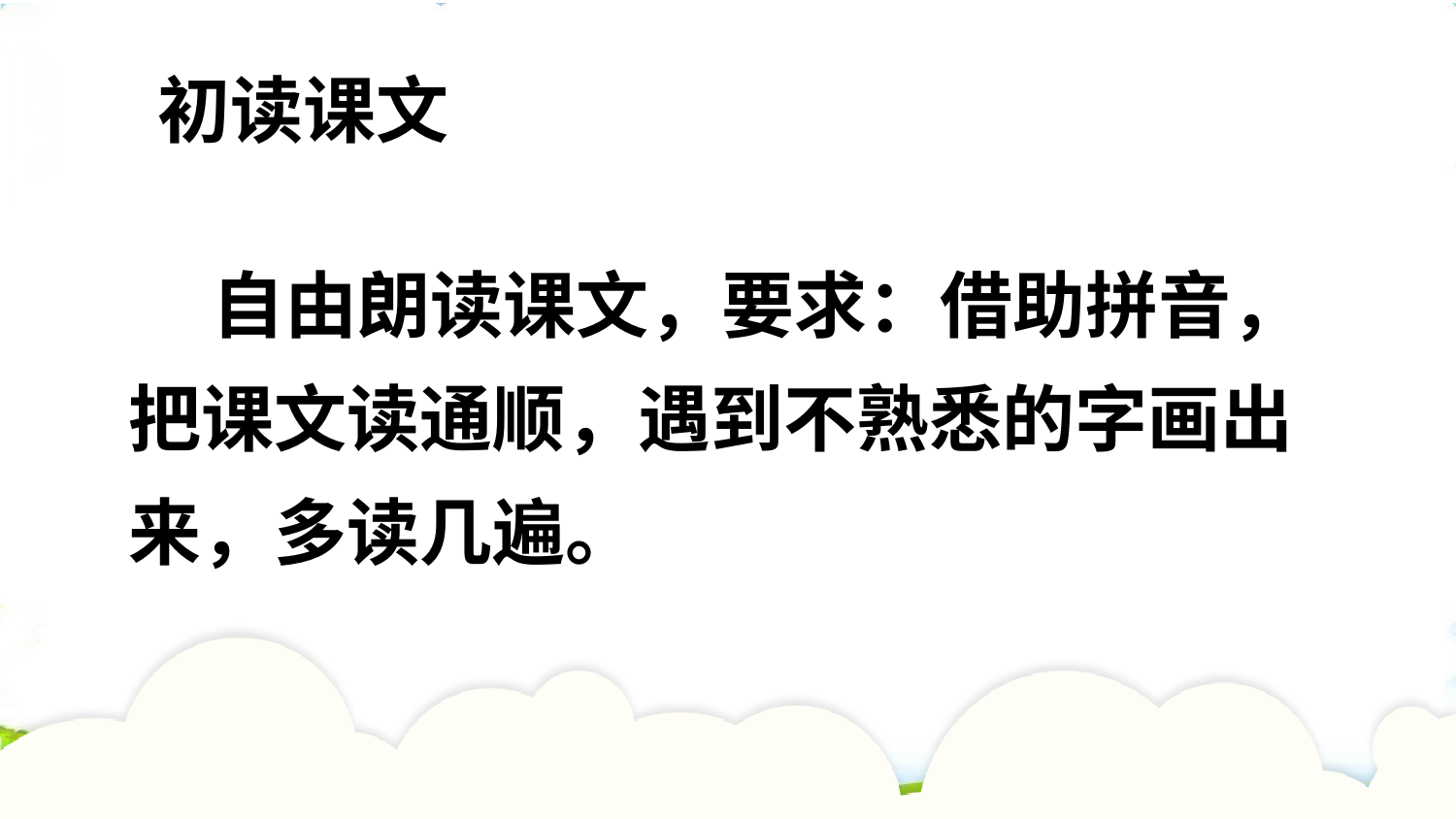

初读课文
    自由朗读课文，要求：借助拼音，把课文读通顺，遇到不熟悉的字画出来，多读几遍。